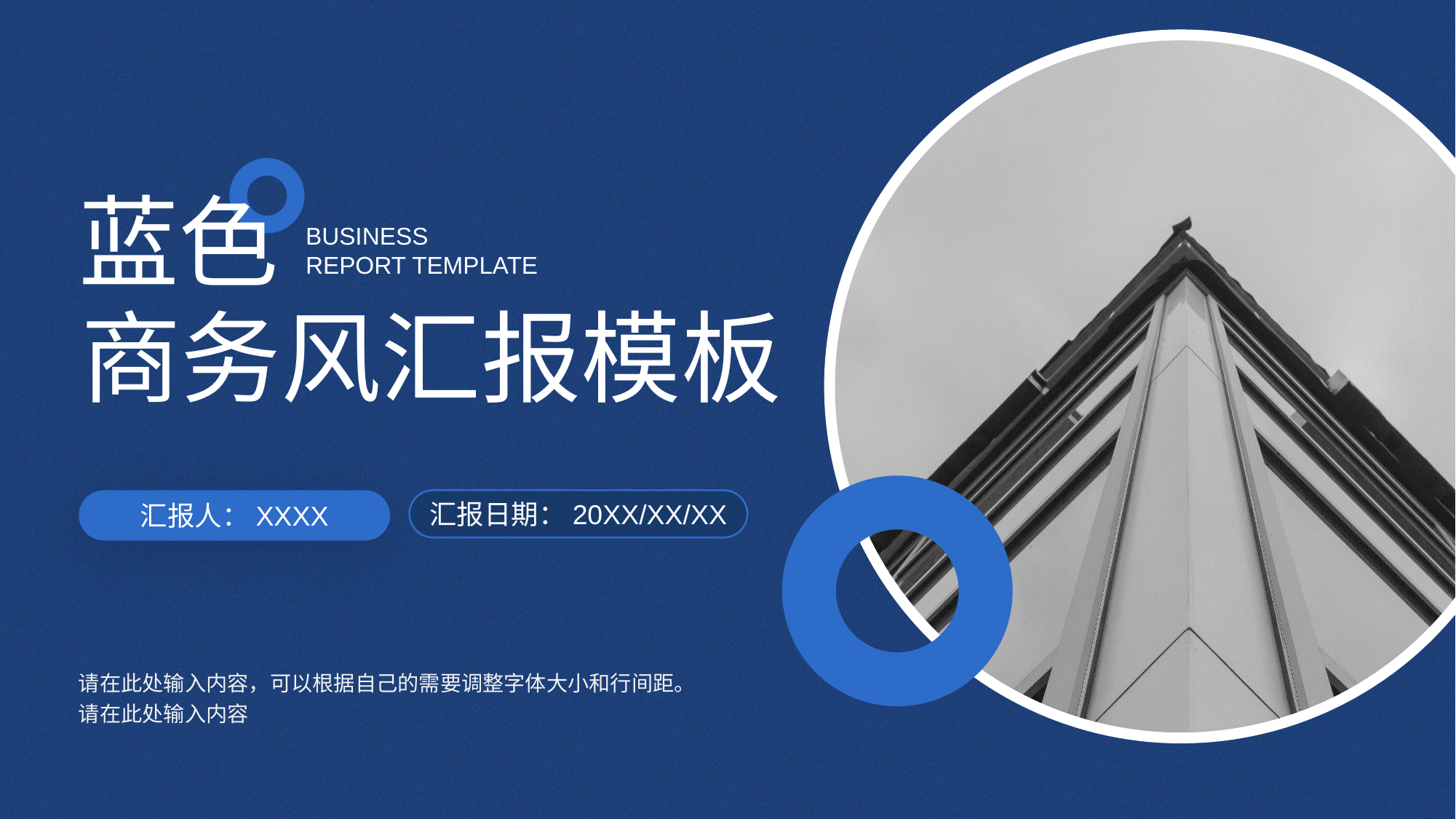

蓝色
BUSINESS
REPORT TEMPLATE
商务风汇报模板
汇报人：XXXX
汇报日期：20XX/XX/XX
请在此处输入内容，可以根据自己的需要调整字体大小和行间距。请在此处输入内容